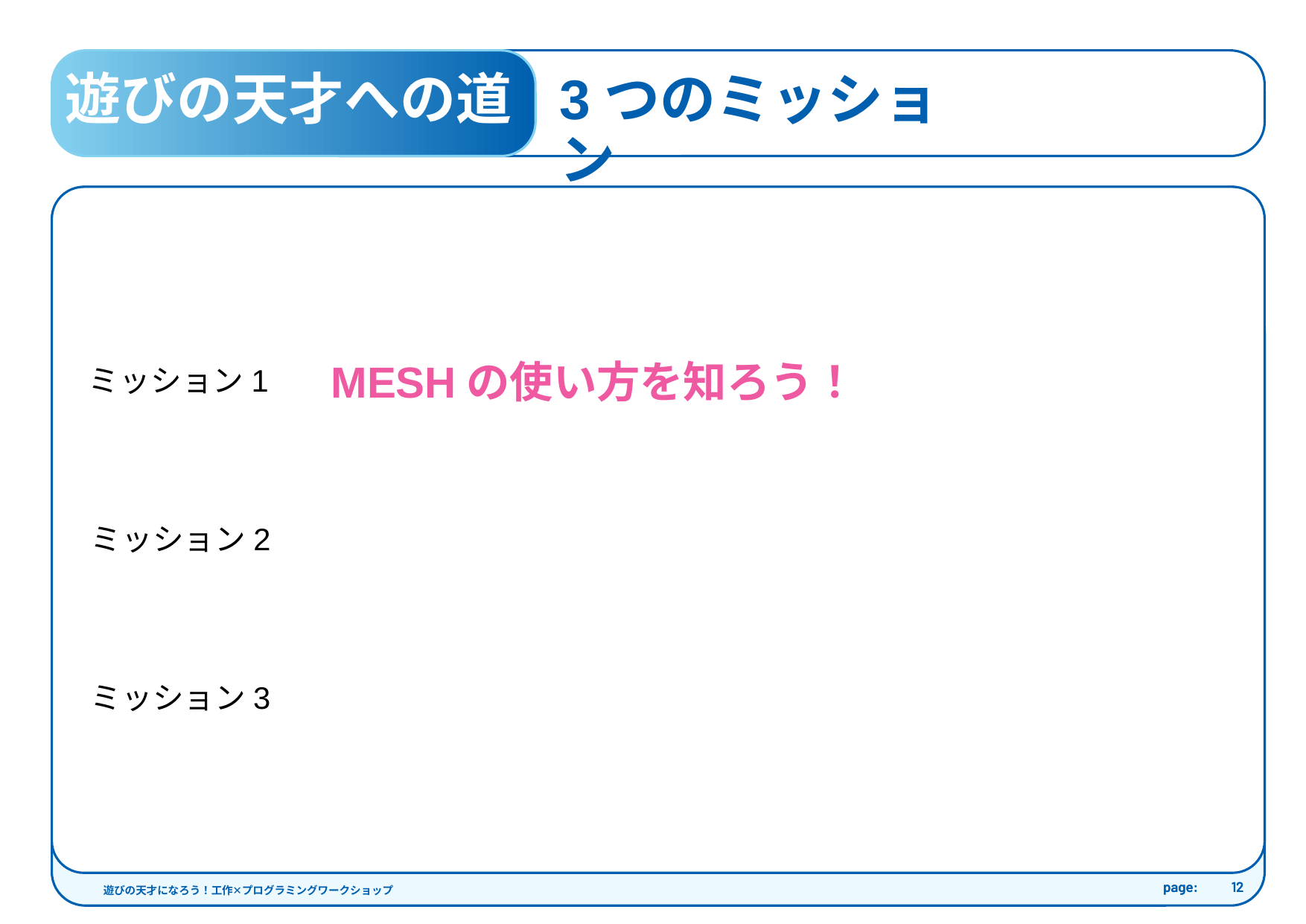

遊びの天才への道
3つのミッション
MESHの使い方を知ろう！
ミッション1
ミッション2
ミッション3